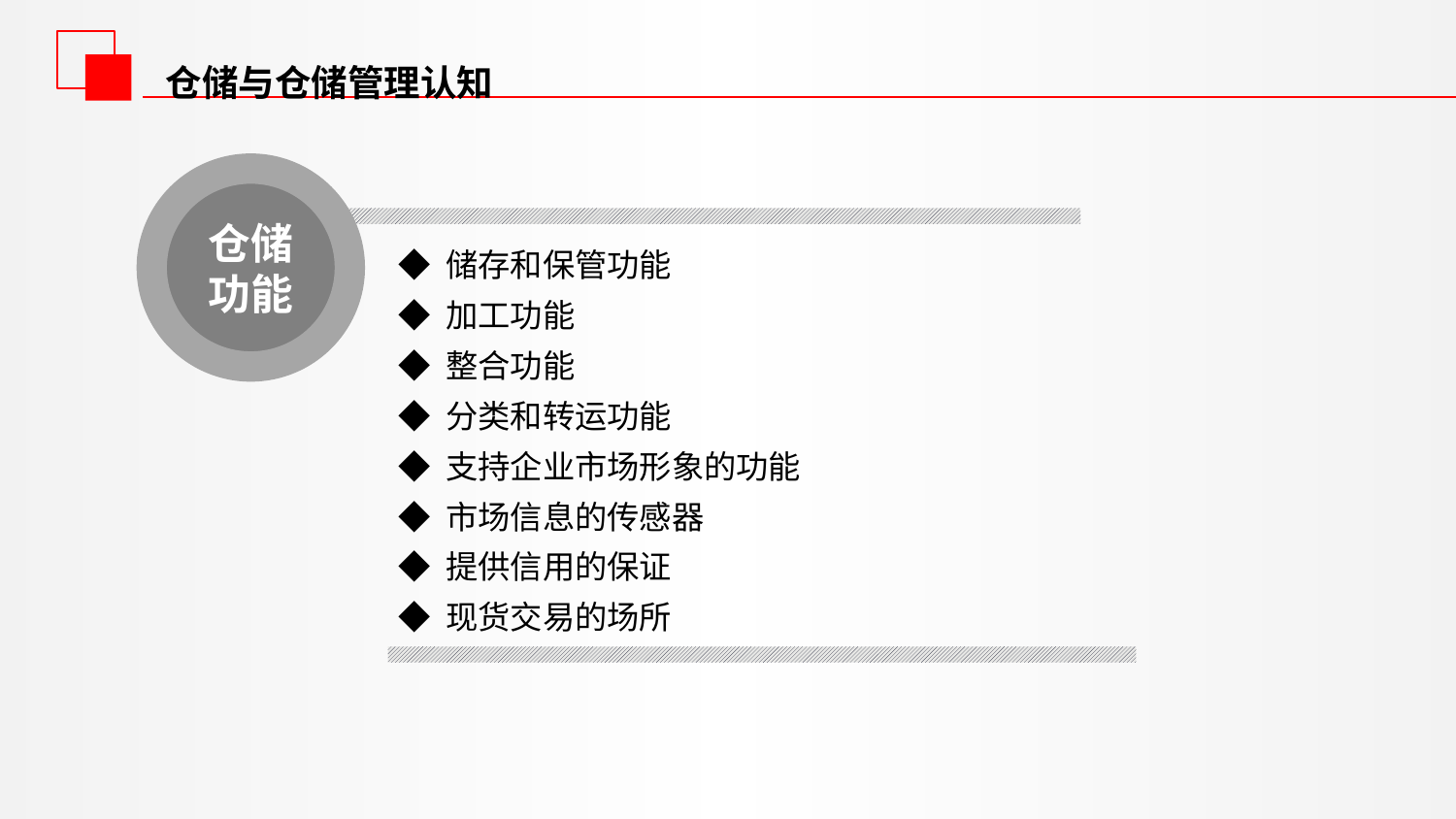

仓储与仓储管理认知
仓储功能

◆ 储存和保管功能
◆ 加工功能
◆ 整合功能
◆ 分类和转运功能
◆ 支持企业市场形象的功能
◆ 市场信息的传感器
◆ 提供信用的保证
◆ 现货交易的场所